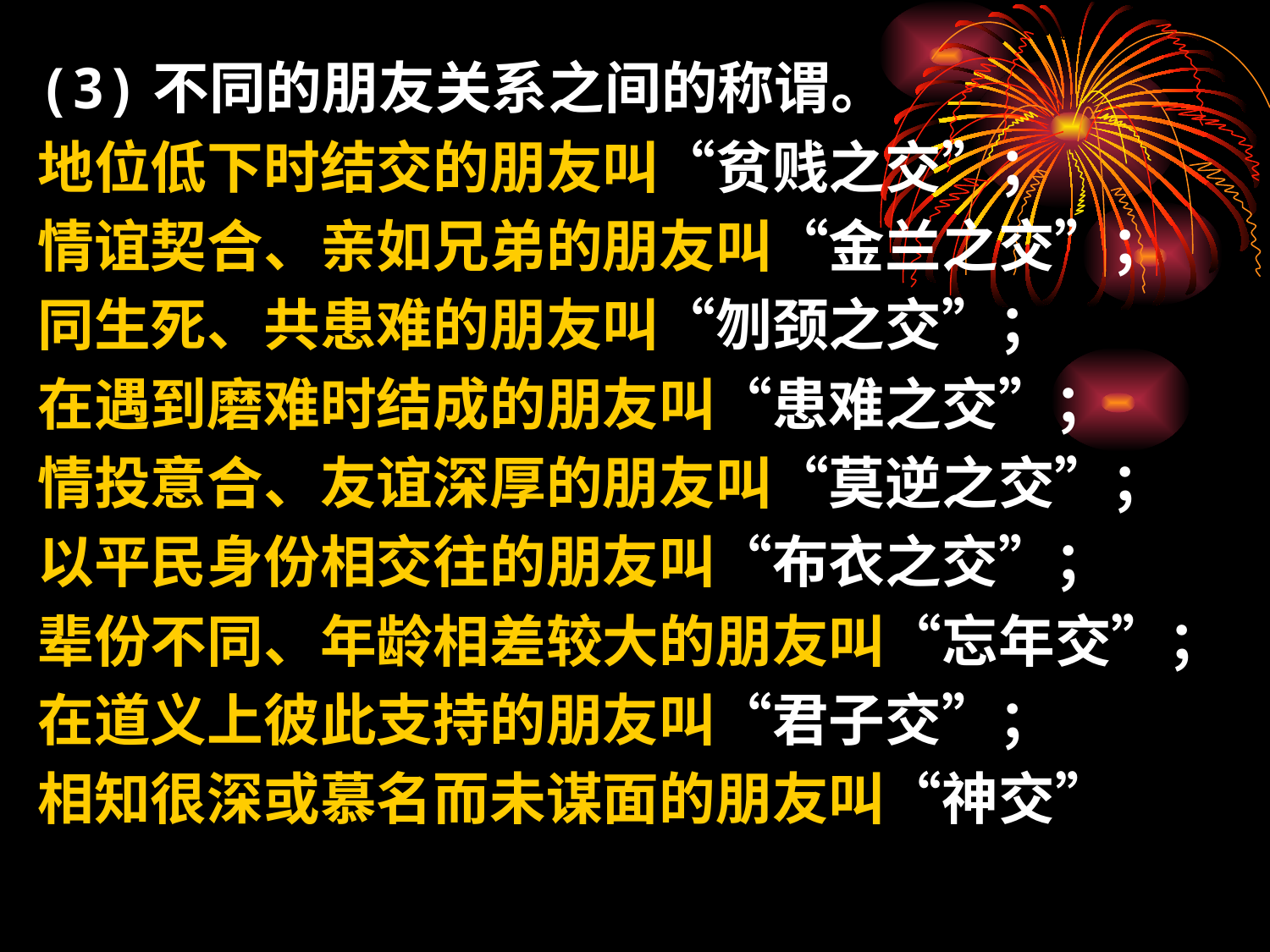

(3)不同的朋友关系之间的称谓。
地位低下时结交的朋友叫“贫贱之交”；
情谊契合、亲如兄弟的朋友叫“金兰之交”；
同生死、共患难的朋友叫“刎颈之交”；
在遇到磨难时结成的朋友叫“患难之交”；
情投意合、友谊深厚的朋友叫“莫逆之交”；
以平民身份相交往的朋友叫“布衣之交”；
辈份不同、年龄相差较大的朋友叫“忘年交”；
在道义上彼此支持的朋友叫“君子交”；
相知很深或慕名而未谋面的朋友叫“神交”